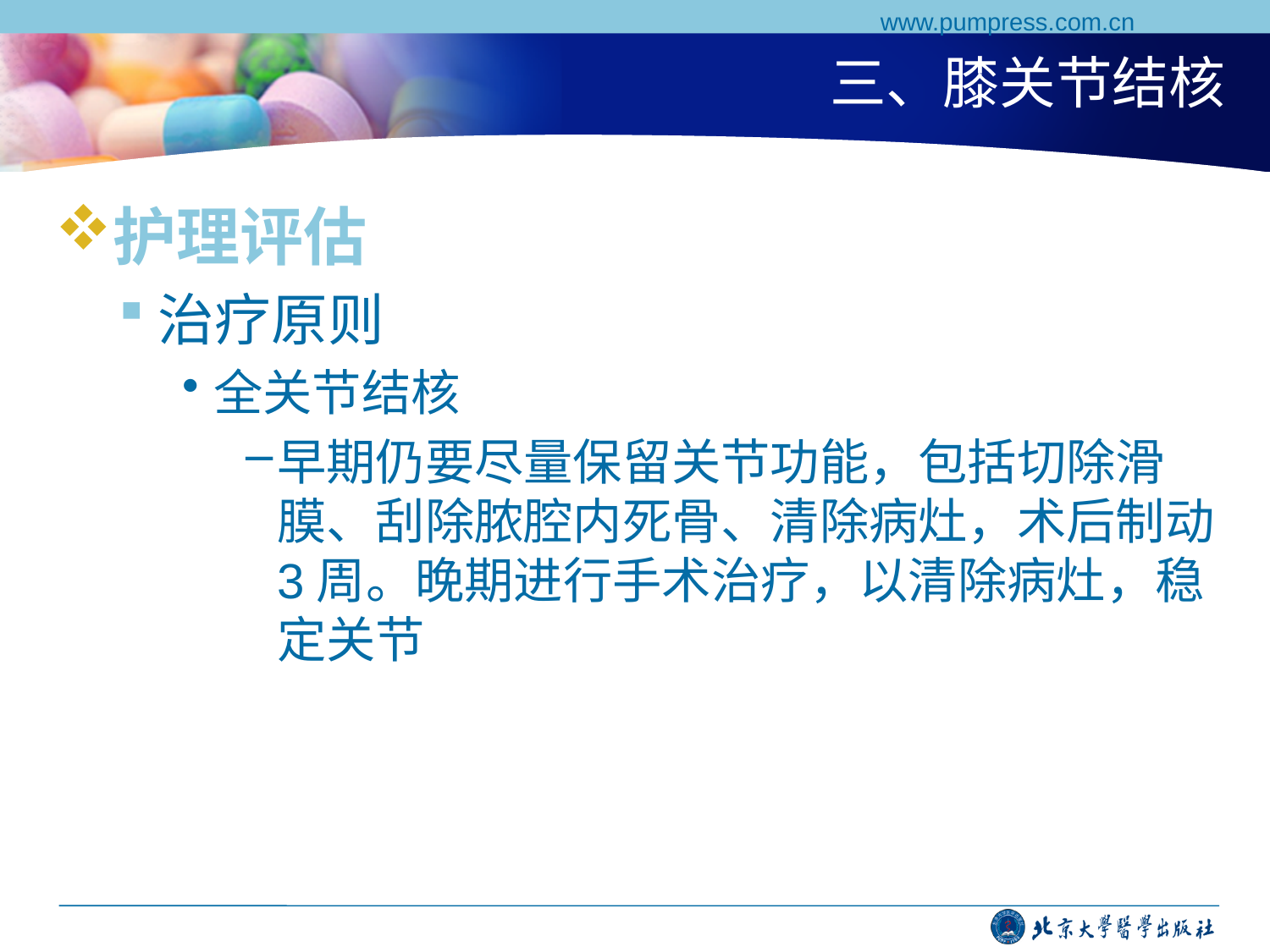

www.pumpress.com.cn
# 三、膝关节结核
护理评估
治疗原则
全关节结核
早期仍要尽量保留关节功能，包括切除滑膜、刮除脓腔内死骨、清除病灶，术后制动3周。晚期进行手术治疗，以清除病灶，稳定关节